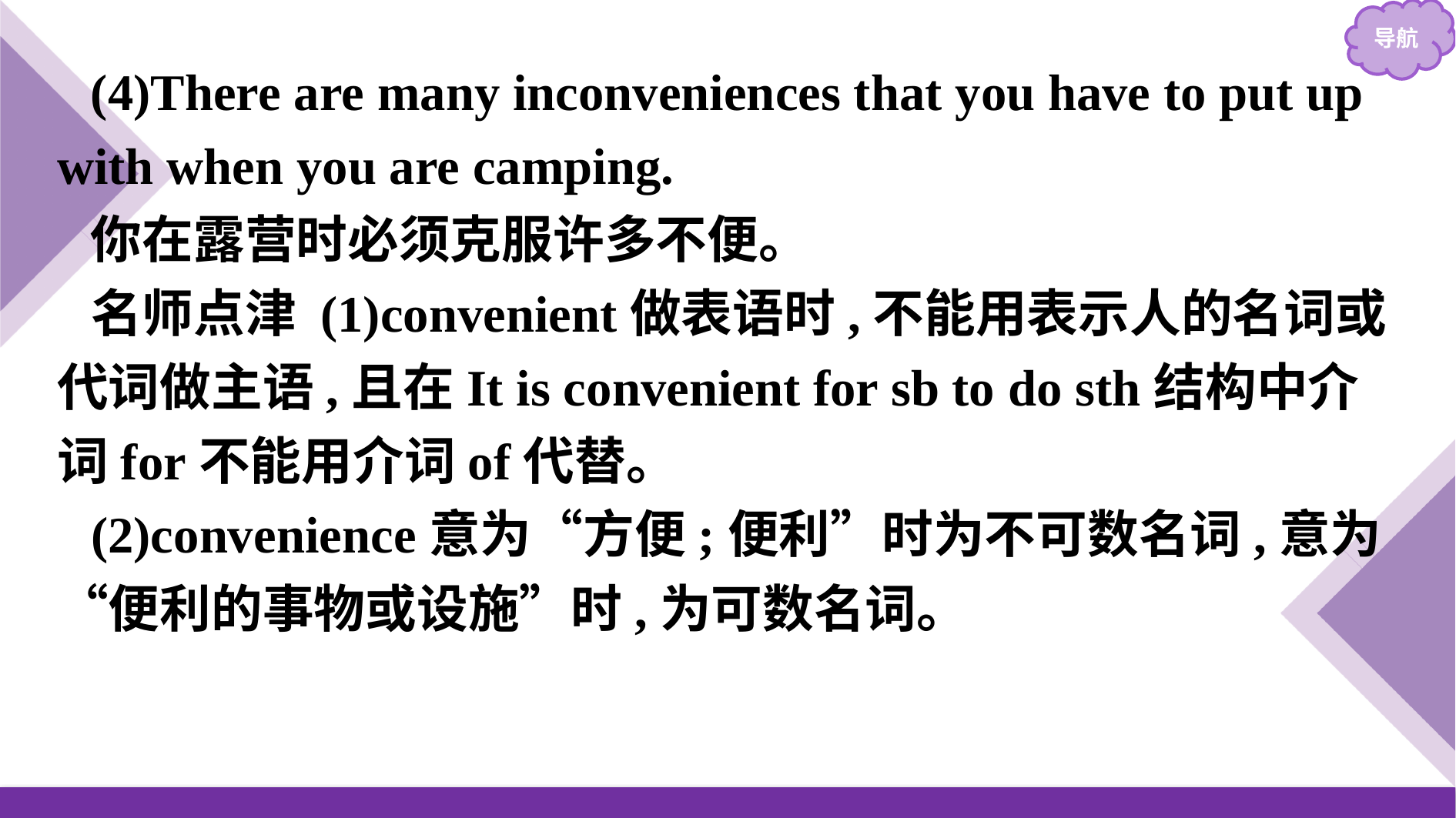

(4)There are many inconveniences that you have to put up with when you are camping.
你在露营时必须克服许多不便。
名师点津 (1)convenient做表语时,不能用表示人的名词或代词做主语,且在It is convenient for sb to do sth结构中介词for不能用介词of代替。
(2)convenience意为“方便;便利”时为不可数名词,意为“便利的事物或设施”时,为可数名词。